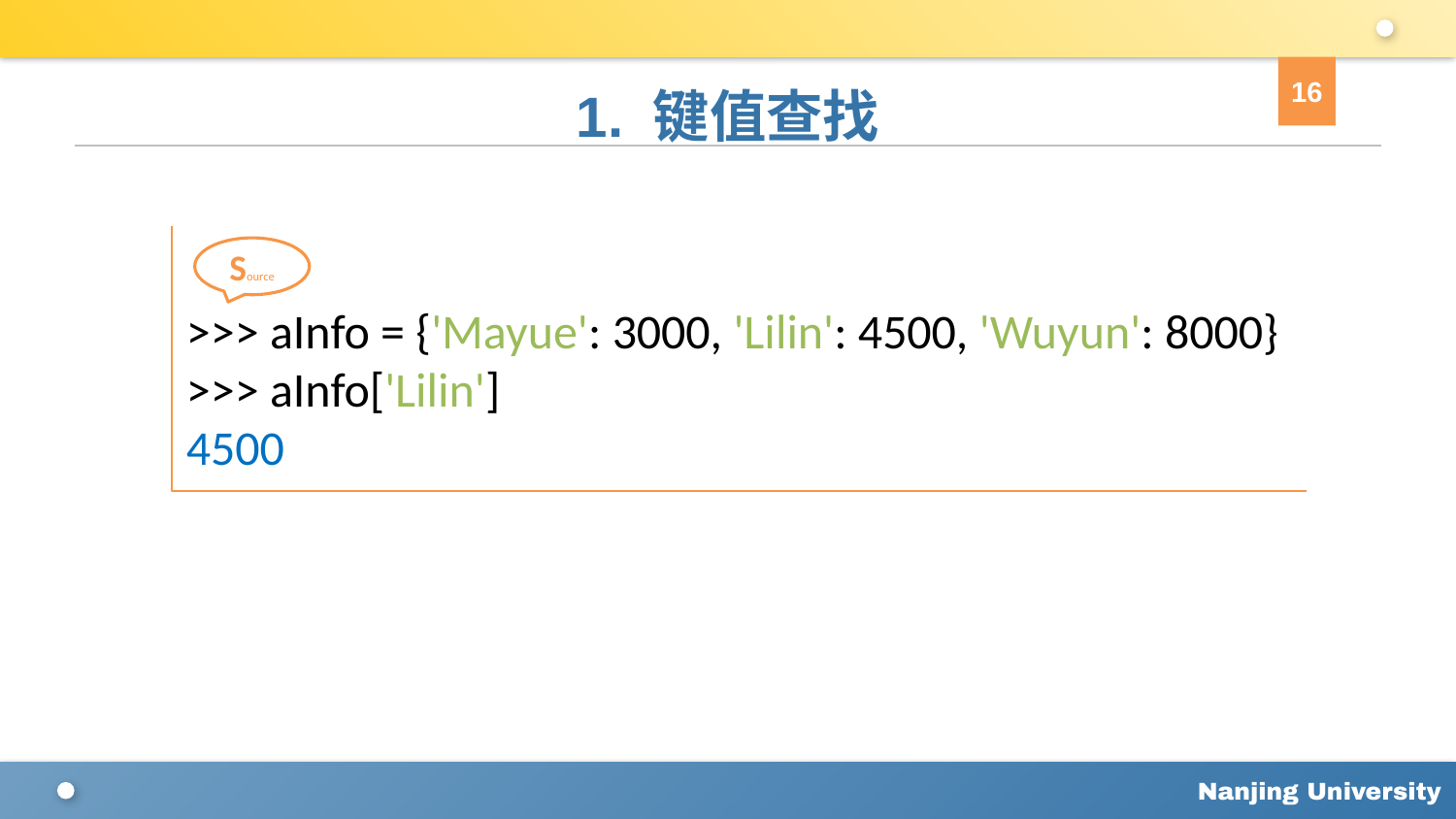

16
# 1. 键值查找

>>> aInfo = {'Mayue': 3000, 'Lilin': 4500, 'Wuyun': 8000}
>>> aInfo['Lilin']
4500
Source